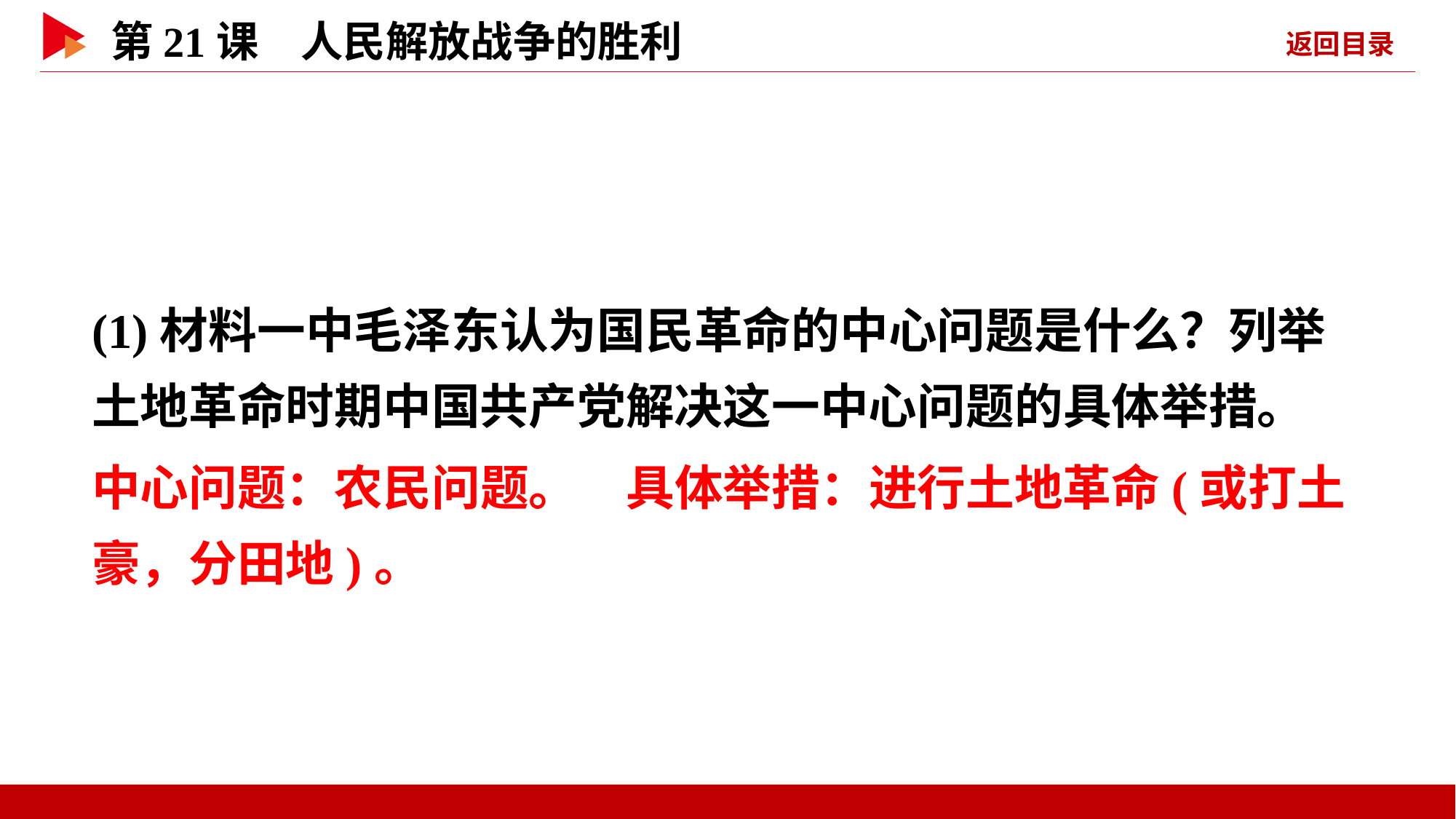

(1)材料一中毛泽东认为国民革命的中心问题是什么？列举土地革命时期中国共产党解决这一中心问题的具体举措。
中心问题：农民问题。　具体举措：进行土地革命(或打土豪，分田地)。